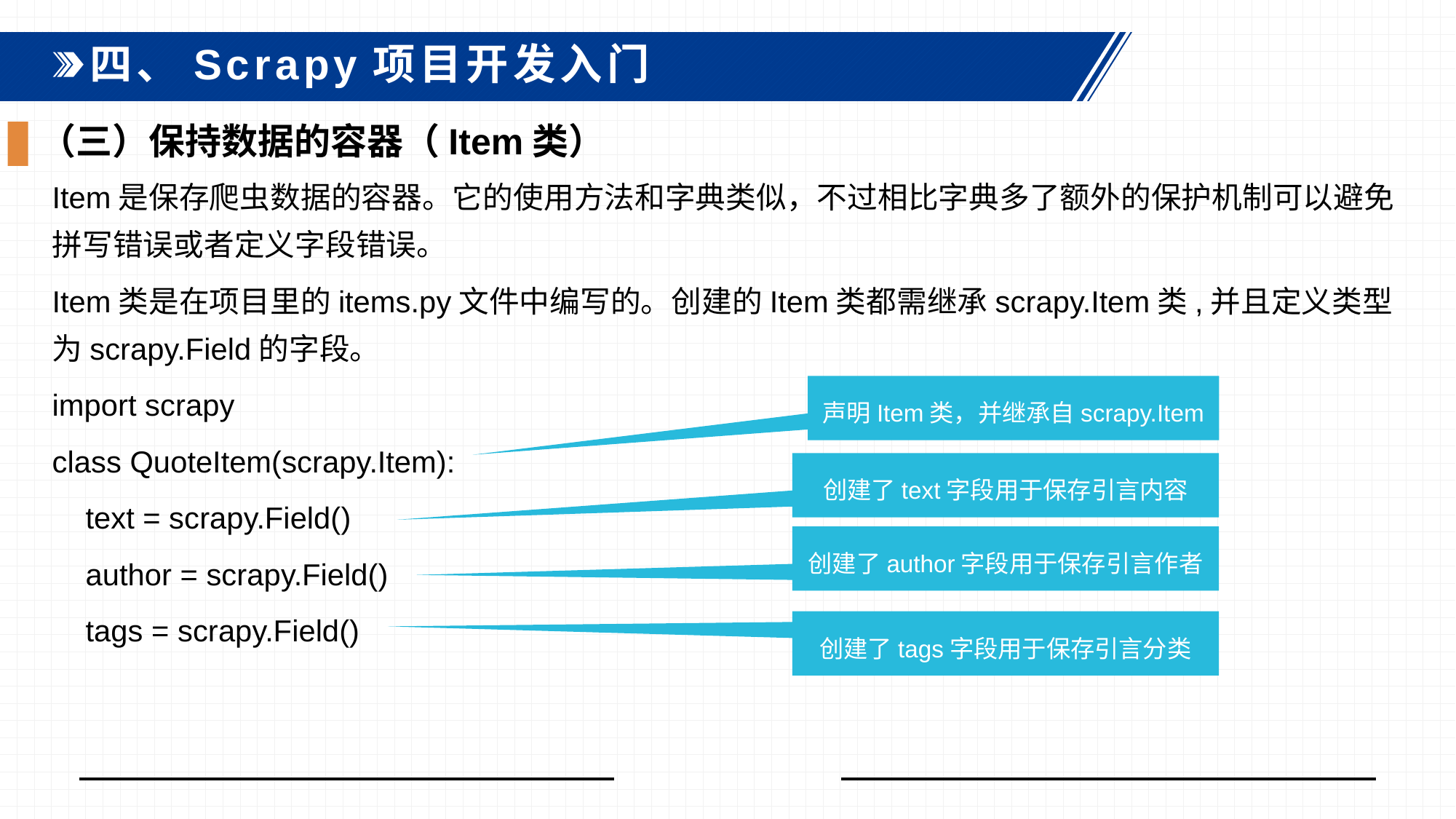

四、Scrapy项目开发入门
（三）保持数据的容器（Item类）
Item是保存爬虫数据的容器。它的使用方法和字典类似，不过相比字典多了额外的保护机制可以避免拼写错误或者定义字段错误。
Item类是在项目里的items.py文件中编写的。创建的Item类都需继承scrapy.Item类,并且定义类型为scrapy.Field的字段。
import scrapy
class QuoteItem(scrapy.Item):
    text = scrapy.Field()
    author = scrapy.Field()
    tags = scrapy.Field()

声明Item类，并继承自scrapy.Item
创建了text字段用于保存引言内容
创建了author字段用于保存引言作者
创建了tags字段用于保存引言分类